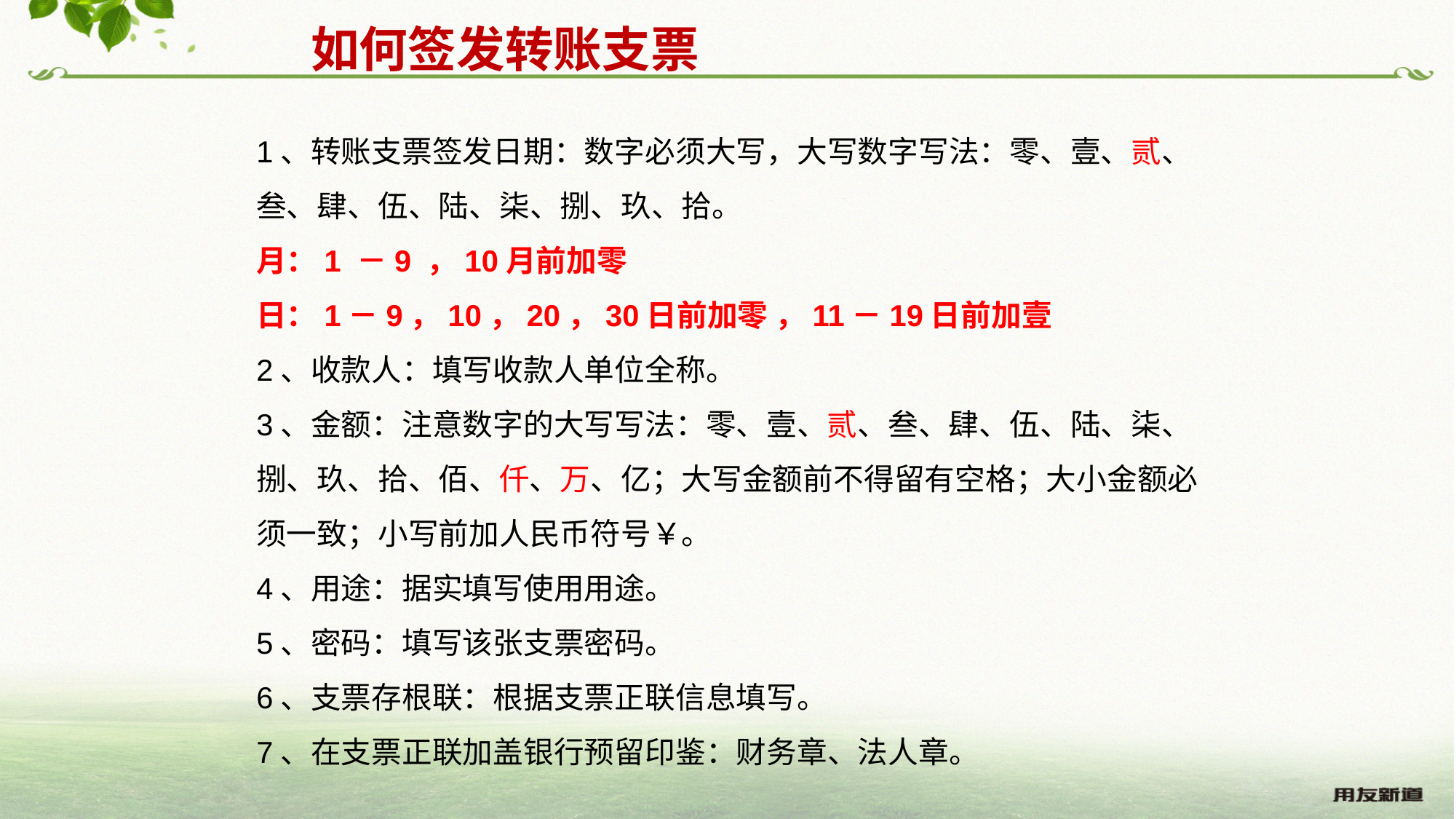

如何签发转账支票
1、转账支票签发日期：数字必须大写，大写数字写法：零、壹、贰、叁、肆、伍、陆、柒、捌、玖、拾。
月：1 －9 ，10月前加零
日：1－9，10，20，30日前加零 ，11－19日前加壹
2、收款人：填写收款人单位全称。
3、金额：注意数字的大写写法：零、壹、贰、叁、肆、伍、陆、柒、捌、玖、拾、佰、仟、万、亿；大写金额前不得留有空格；大小金额必须一致；小写前加人民币符号￥。
4、用途：据实填写使用用途。
5、密码：填写该张支票密码。
6、支票存根联：根据支票正联信息填写。
7、在支票正联加盖银行预留印鉴：财务章、法人章。